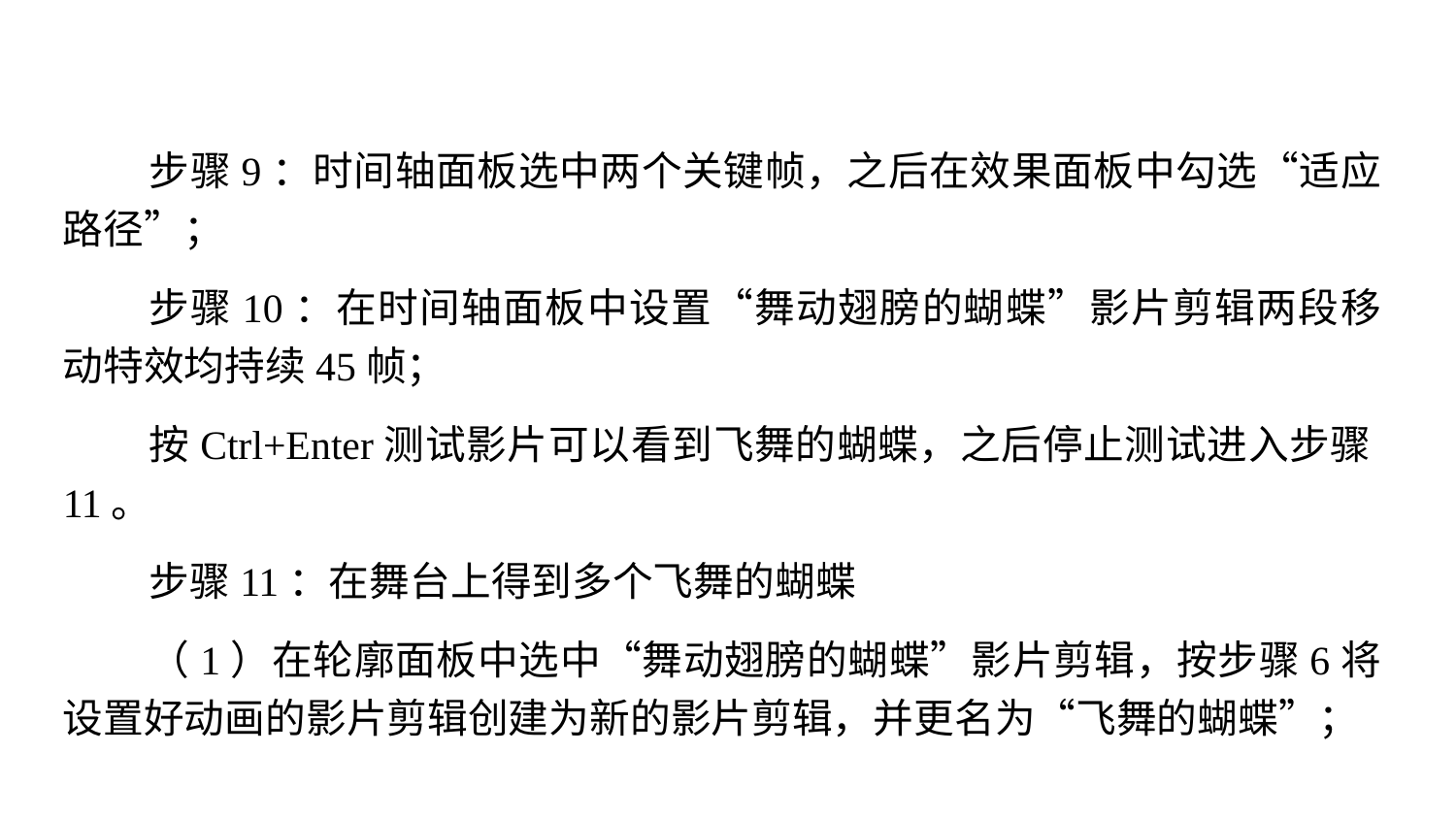

步骤9：时间轴面板选中两个关键帧，之后在效果面板中勾选“适应路径”；
步骤10：在时间轴面板中设置“舞动翅膀的蝴蝶”影片剪辑两段移动特效均持续45帧；
按Ctrl+Enter测试影片可以看到飞舞的蝴蝶，之后停止测试进入步骤11。
步骤11：在舞台上得到多个飞舞的蝴蝶
（1）在轮廓面板中选中“舞动翅膀的蝴蝶”影片剪辑，按步骤6将设置好动画的影片剪辑创建为新的影片剪辑，并更名为“飞舞的蝴蝶”；